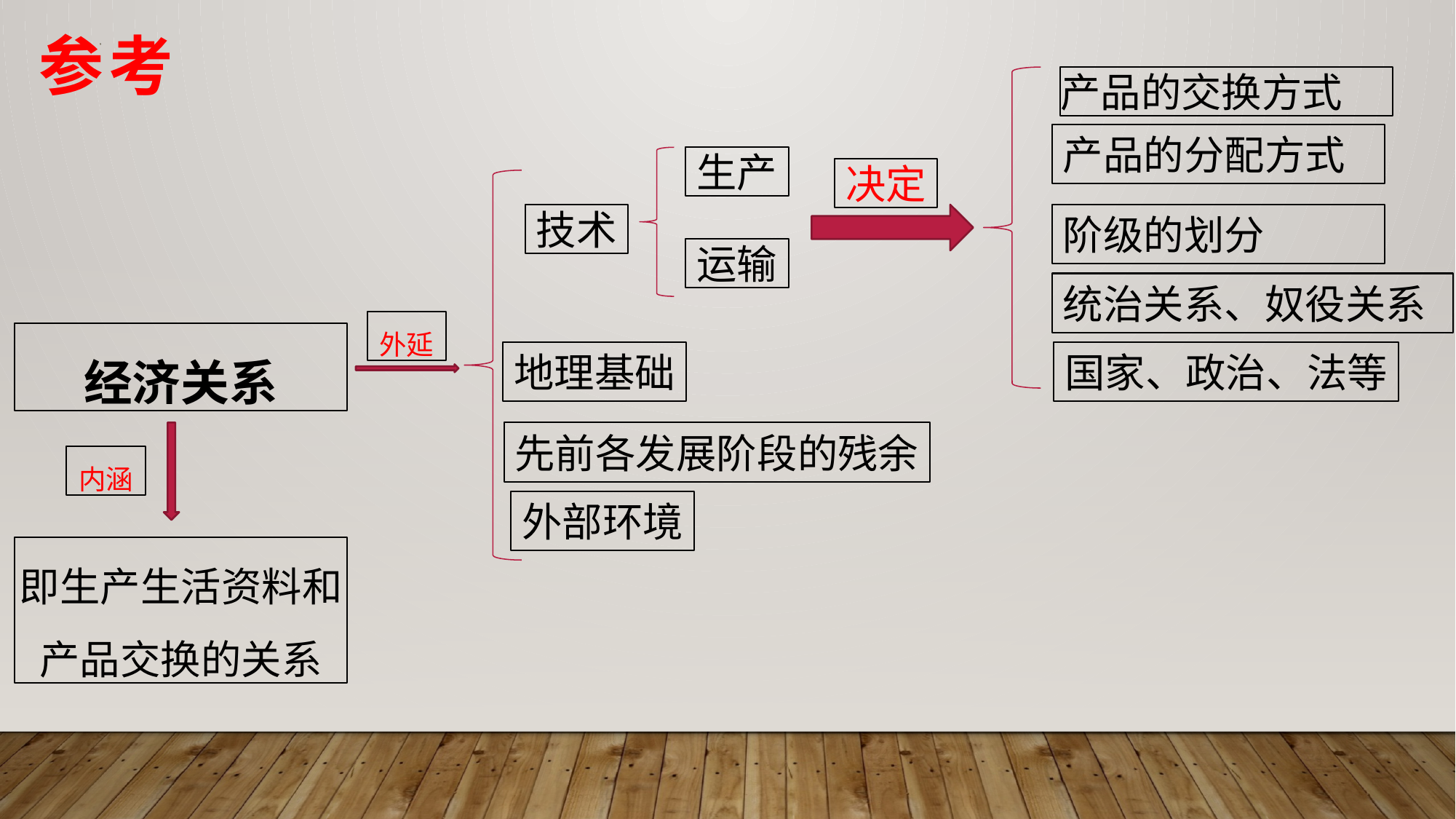

参考

产品的交换方式
产品的分配方式

生产
决定

技术

阶级的划分
运输
统治关系、奴役关系
外延
经济关系
地理基础
国家、政治、法等

先前各发展阶段的残余
内涵
外部环境
即生产生活资料和产品交换的关系